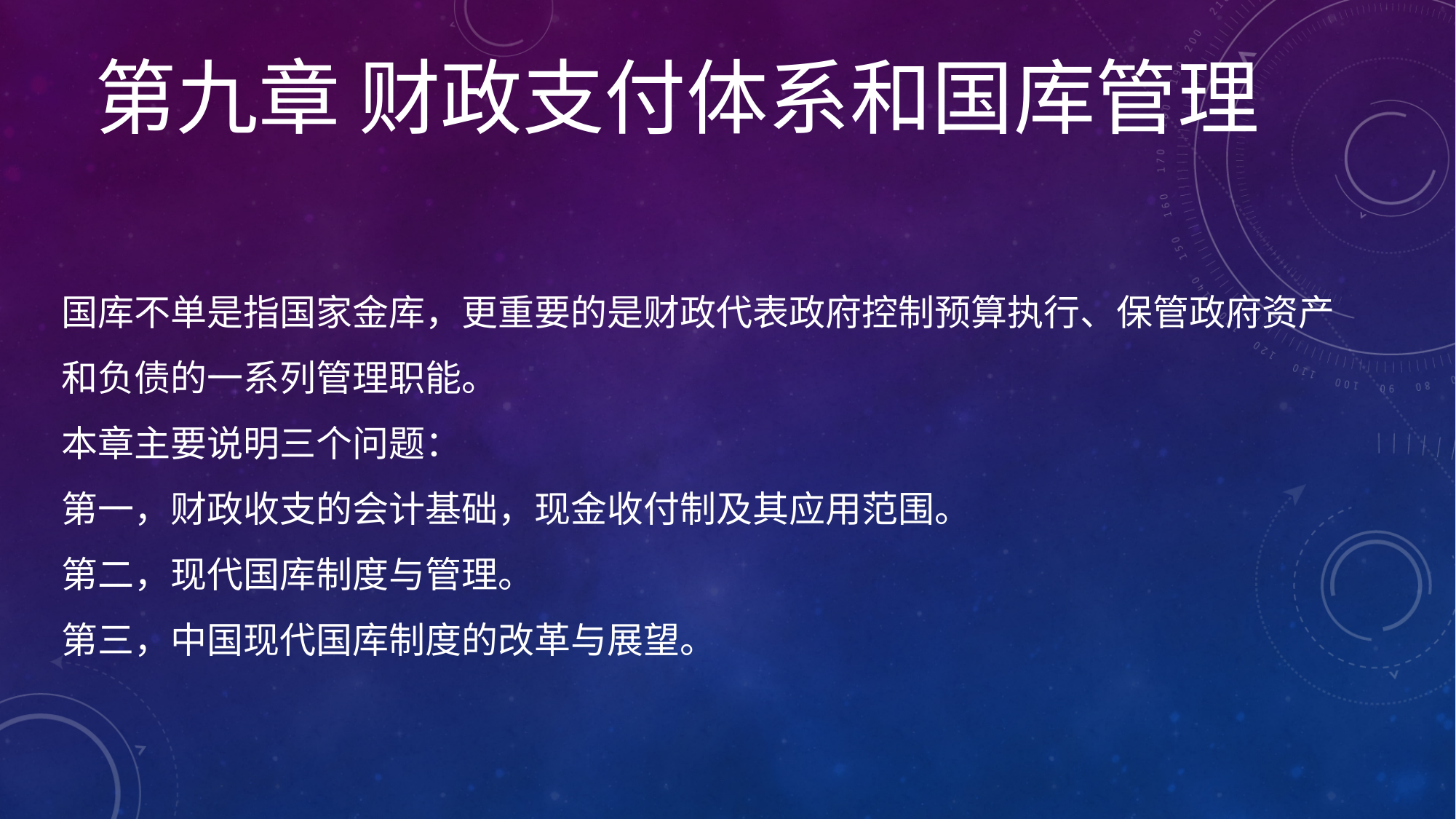

第九章 财政支付体系和国库管理
# 国库不单是指国家金库，更重要的是财政代表政府控制预算执行、保管政府资产和负债的一系列管理职能。 本章主要说明三个问题： 第一，财政收支的会计基础，现金收付制及其应用范围。 第二，现代国库制度与管理。 第三，中国现代国库制度的改革与展望。